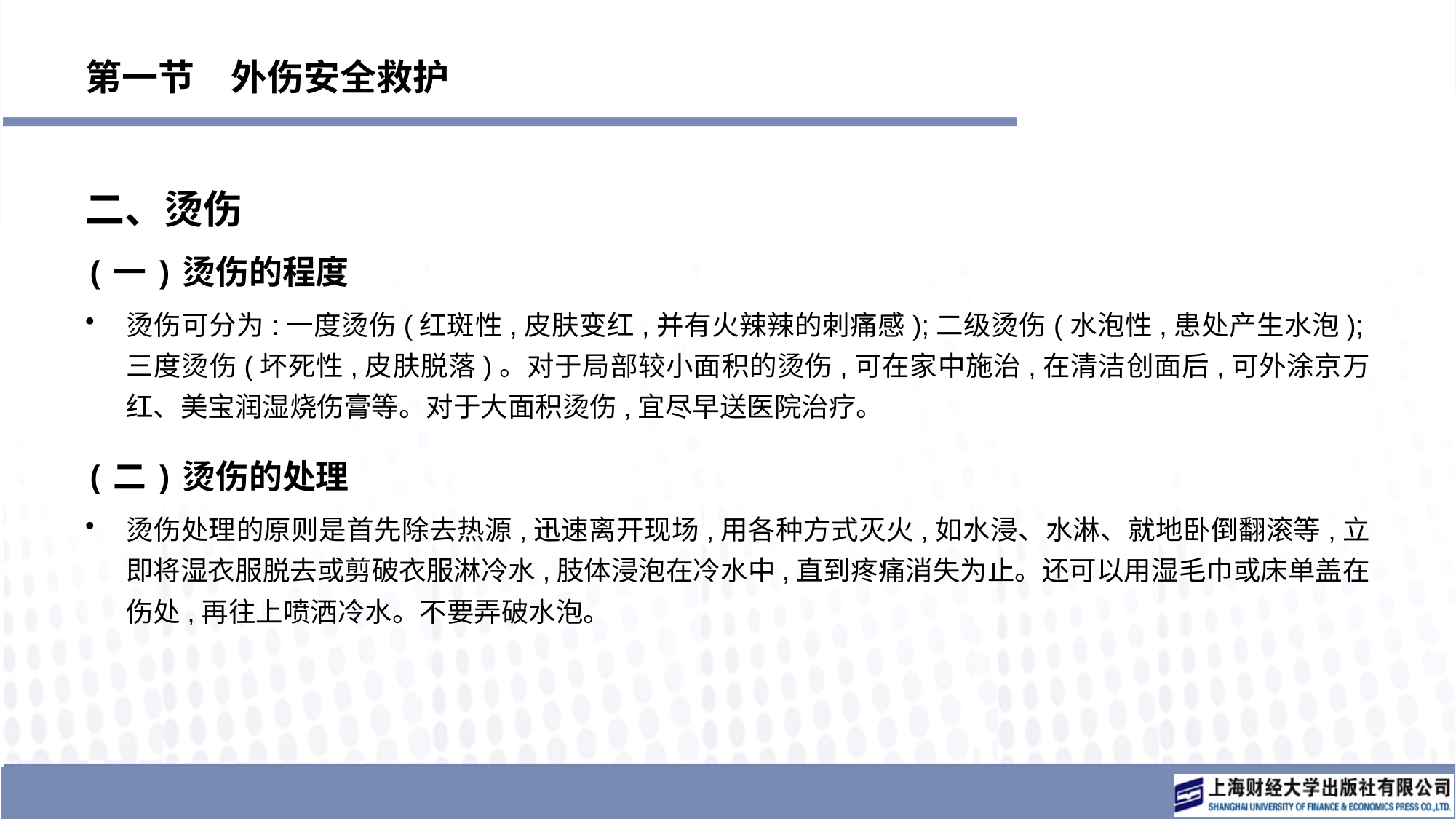

# 第一节　外伤安全救护
二、烫伤
(一)烫伤的程度
烫伤可分为:一度烫伤(红斑性,皮肤变红,并有火辣辣的刺痛感);二级烫伤(水泡性,患处产生水泡);三度烫伤(坏死性,皮肤脱落)。对于局部较小面积的烫伤,可在家中施治,在清洁创面后,可外涂京万红、美宝润湿烧伤膏等。对于大面积烫伤,宜尽早送医院治疗。
(二)烫伤的处理
烫伤处理的原则是首先除去热源,迅速离开现场,用各种方式灭火,如水浸、水淋、就地卧倒翻滚等,立即将湿衣服脱去或剪破衣服淋冷水,肢体浸泡在冷水中,直到疼痛消失为止。还可以用湿毛巾或床单盖在伤处,再往上喷洒冷水。不要弄破水泡。